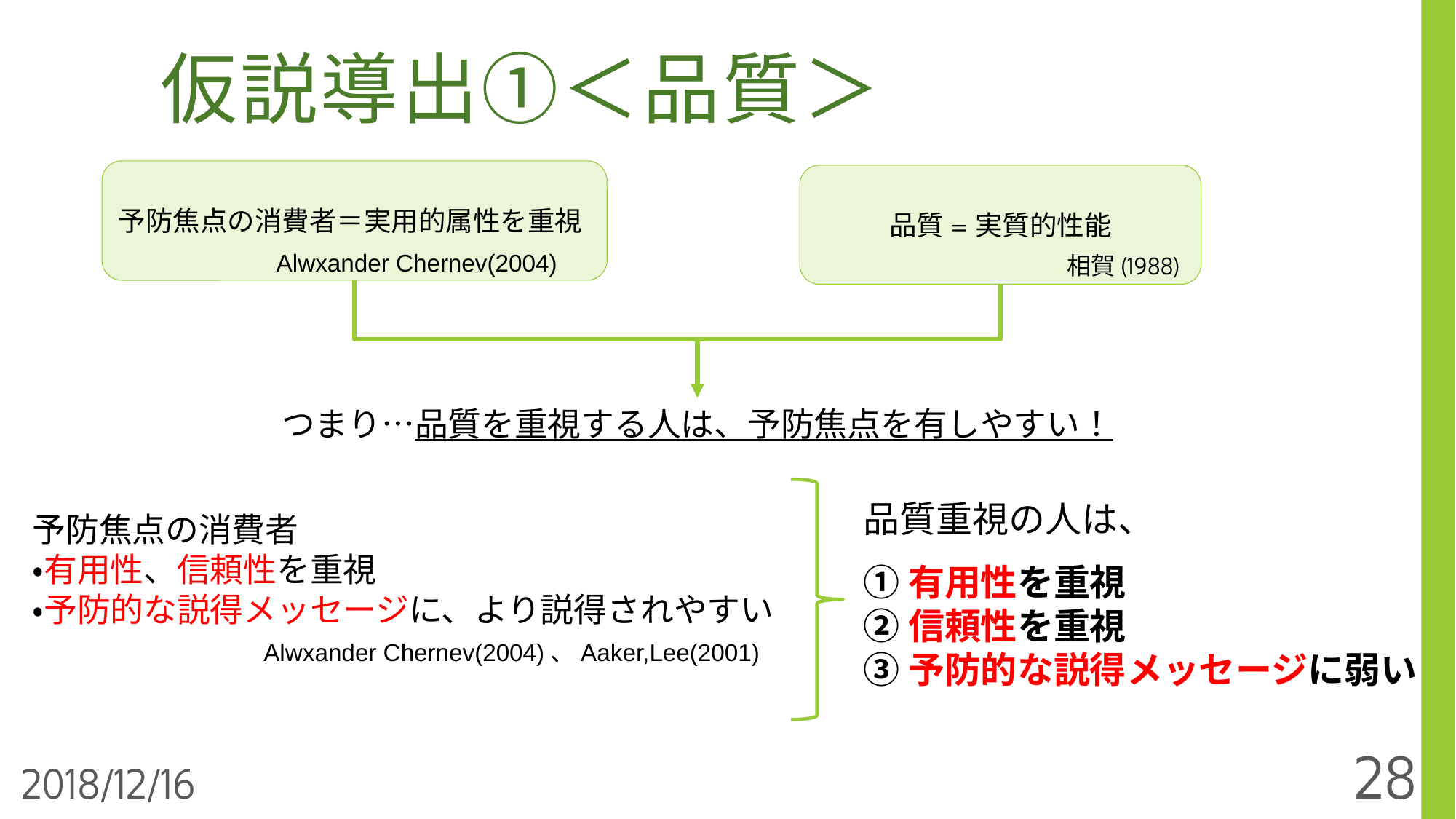

# 仮説導出①＜品質＞
予防焦点の消費者＝実用的属性を重視
品質=実質的性能
Alwxander Chernev(2004)
相賀(1988)
つまり…品質を重視する人は、予防焦点を有しやすい！

品質重視の人は、

①有用性を重視
②信頼性を重視
③予防的な説得メッセージに弱い
予防焦点の消費者
・有用性、信頼性を重視
・予防的な説得メッセージに、より説得されやすい
Alwxander Chernev(2004)、Aaker,Lee(2001)
28
2018/12/16